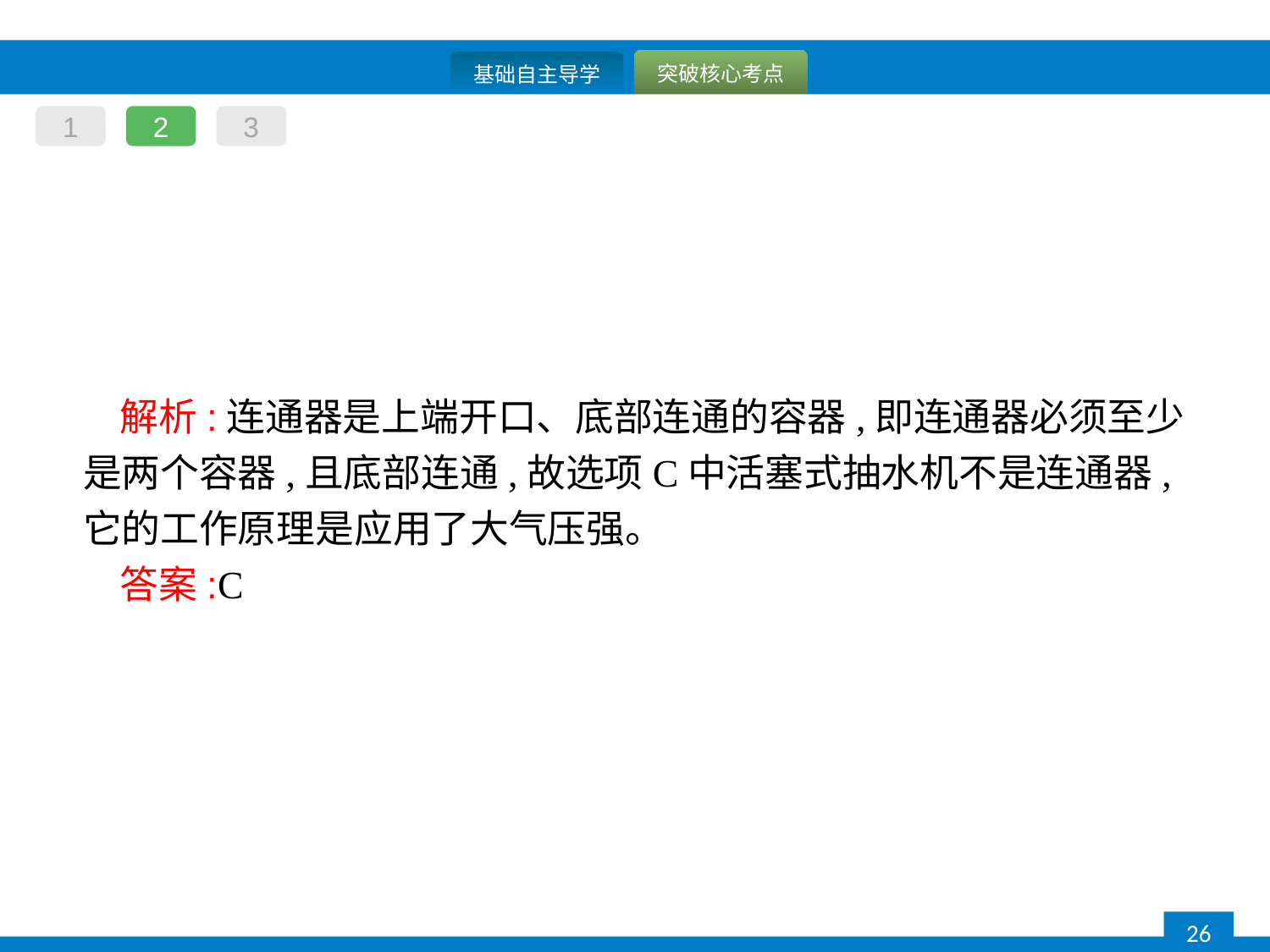

1
2
3
解析:连通器是上端开口、底部连通的容器,即连通器必须至少是两个容器,且底部连通,故选项C中活塞式抽水机不是连通器,它的工作原理是应用了大气压强。
答案:C